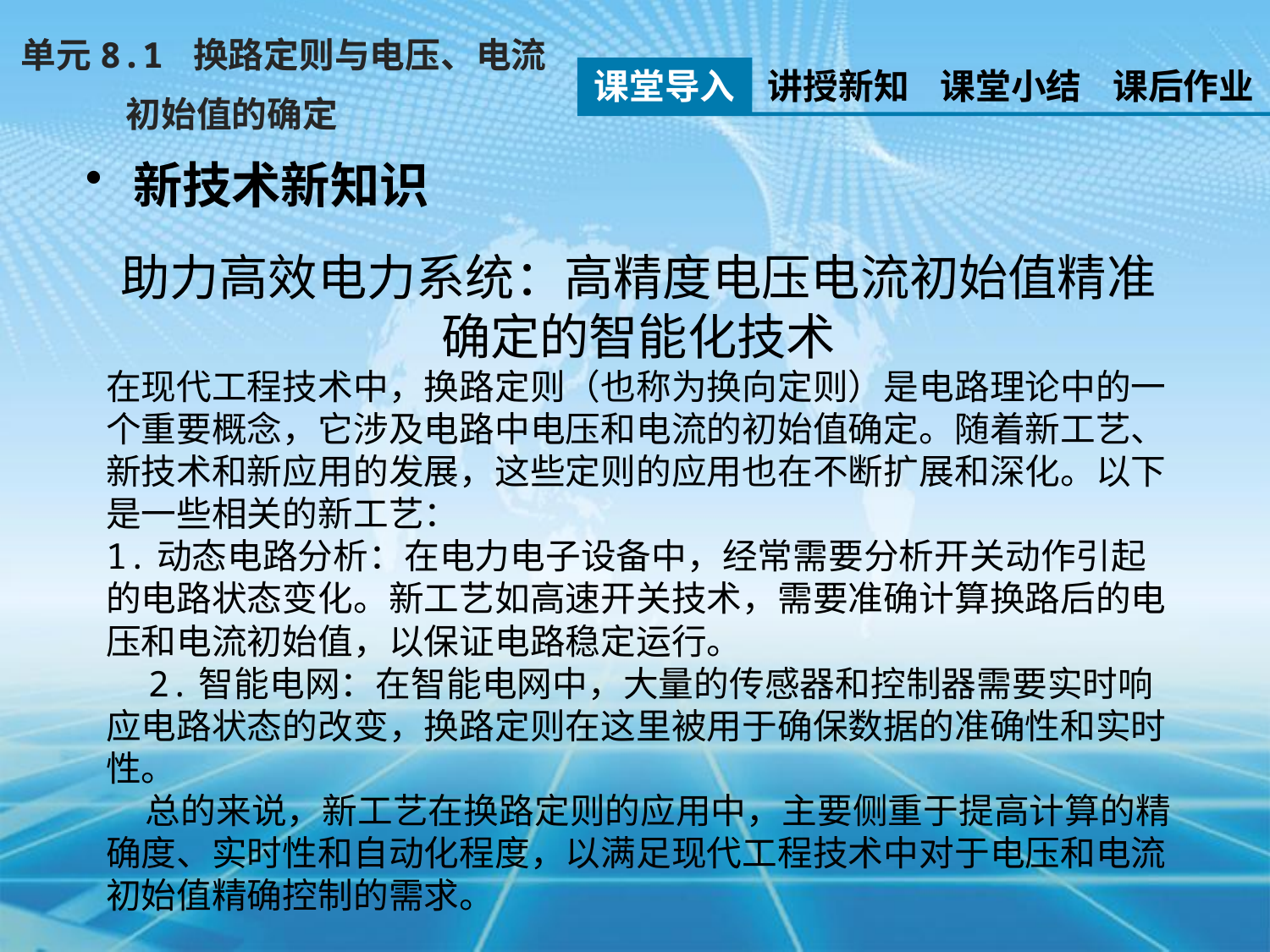

单元8.1 换路定则与电压、电流
            初始值的确定
课堂导入
讲授新知
课堂小结
课后作业
新技术新知识
助力高效电力系统：高精度电压电流初始值精准确定的智能化技术
在现代工程技术中，换路定则（也称为换向定则）是电路理论中的一个重要概念，它涉及电路中电压和电流的初始值确定。随着新工艺、新技术和新应用的发展，这些定则的应用也在不断扩展和深化。以下是一些相关的新工艺：
1.动态电路分析：在电力电子设备中，经常需要分析开关动作引起的电路状态变化。新工艺如高速开关技术，需要准确计算换路后的电压和电流初始值，以保证电路稳定运行。
  2.智能电网：在智能电网中，大量的传感器和控制器需要实时响应电路状态的改变，换路定则在这里被用于确保数据的准确性和实时性。
    总的来说，新工艺在换路定则的应用中，主要侧重于提高计算的精确度、实时性和自动化程度，以满足现代工程技术中对于电压和电流初始值精确控制的需求。